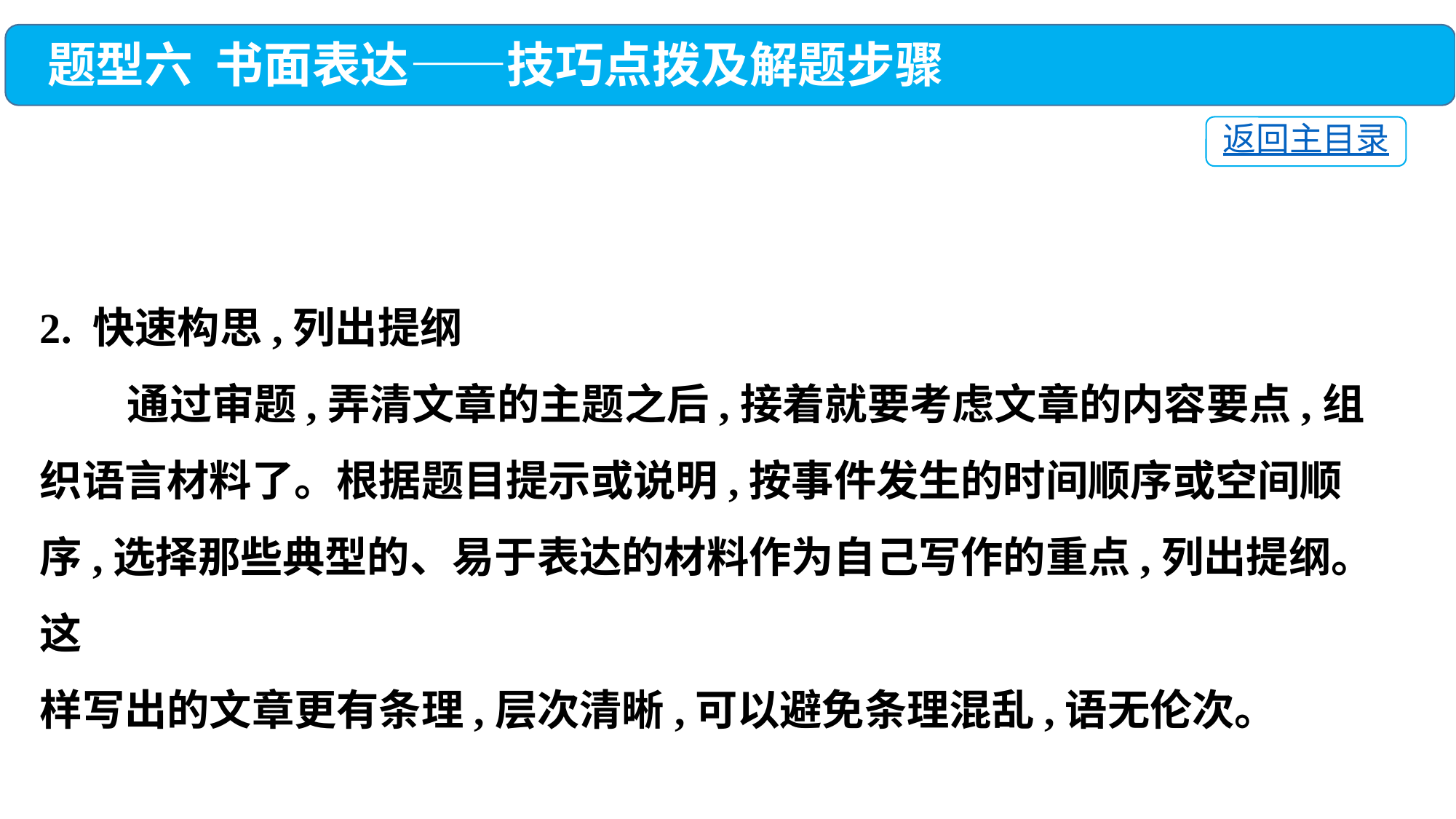

题型六  书面表达——技巧点拨及解题步骤
返回主目录
2. 快速构思,列出提纲
        通过审题,弄清文章的主题之后,接着就要考虑文章的内容要点,组织语言材料了。根据题目提示或说明,按事件发生的时间顺序或空间顺序,选择那些典型的、易于表达的材料作为自己写作的重点,列出提纲。这
样写出的文章更有条理,层次清晰,可以避免条理混乱,语无伦次。